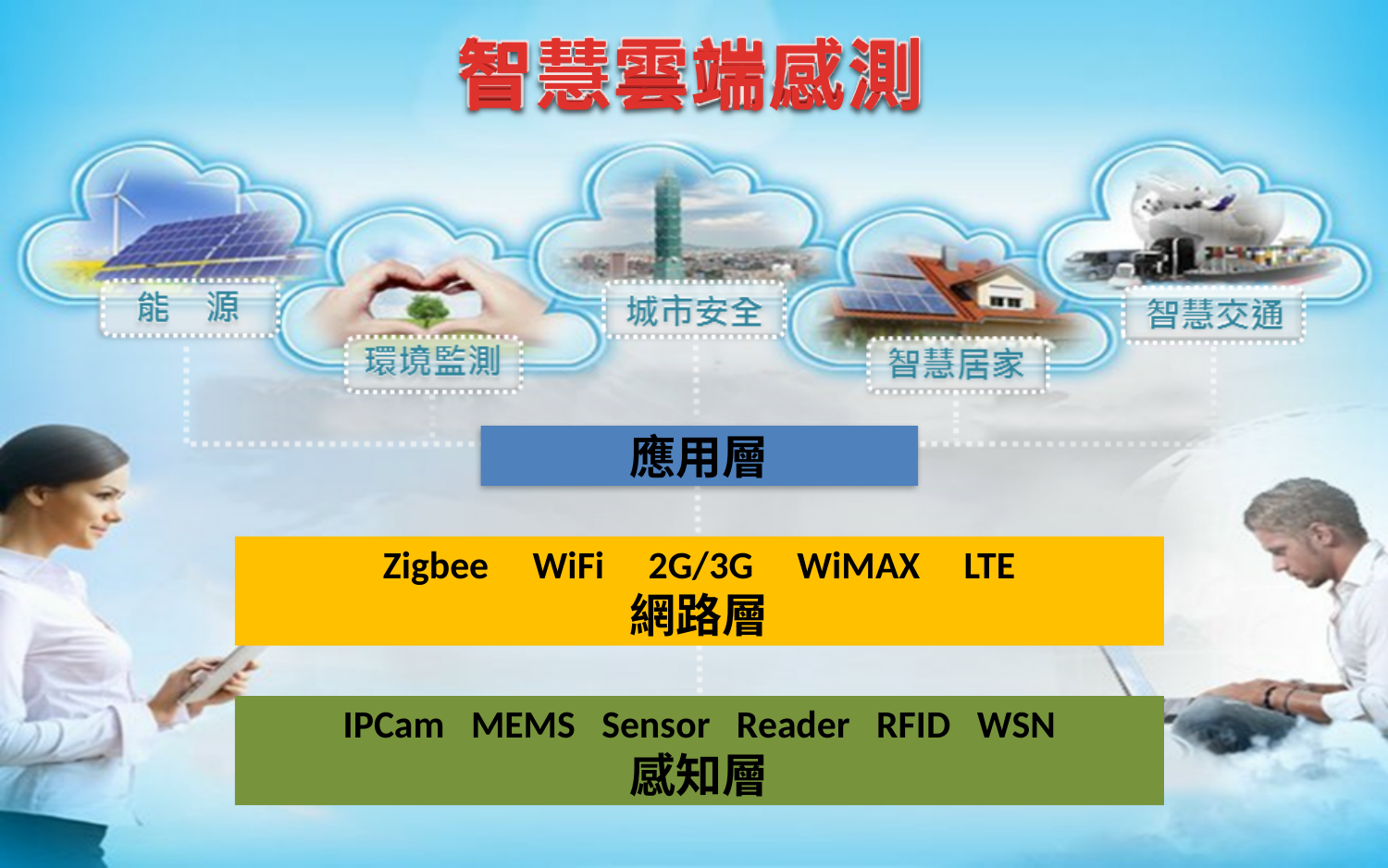

智慧雲端感測
應用層
Zigbee     WiFi     2G/3G     WiMAX     LTE
網路層
IPCam   MEMS   Sensor   Reader   RFID   WSN
感知層